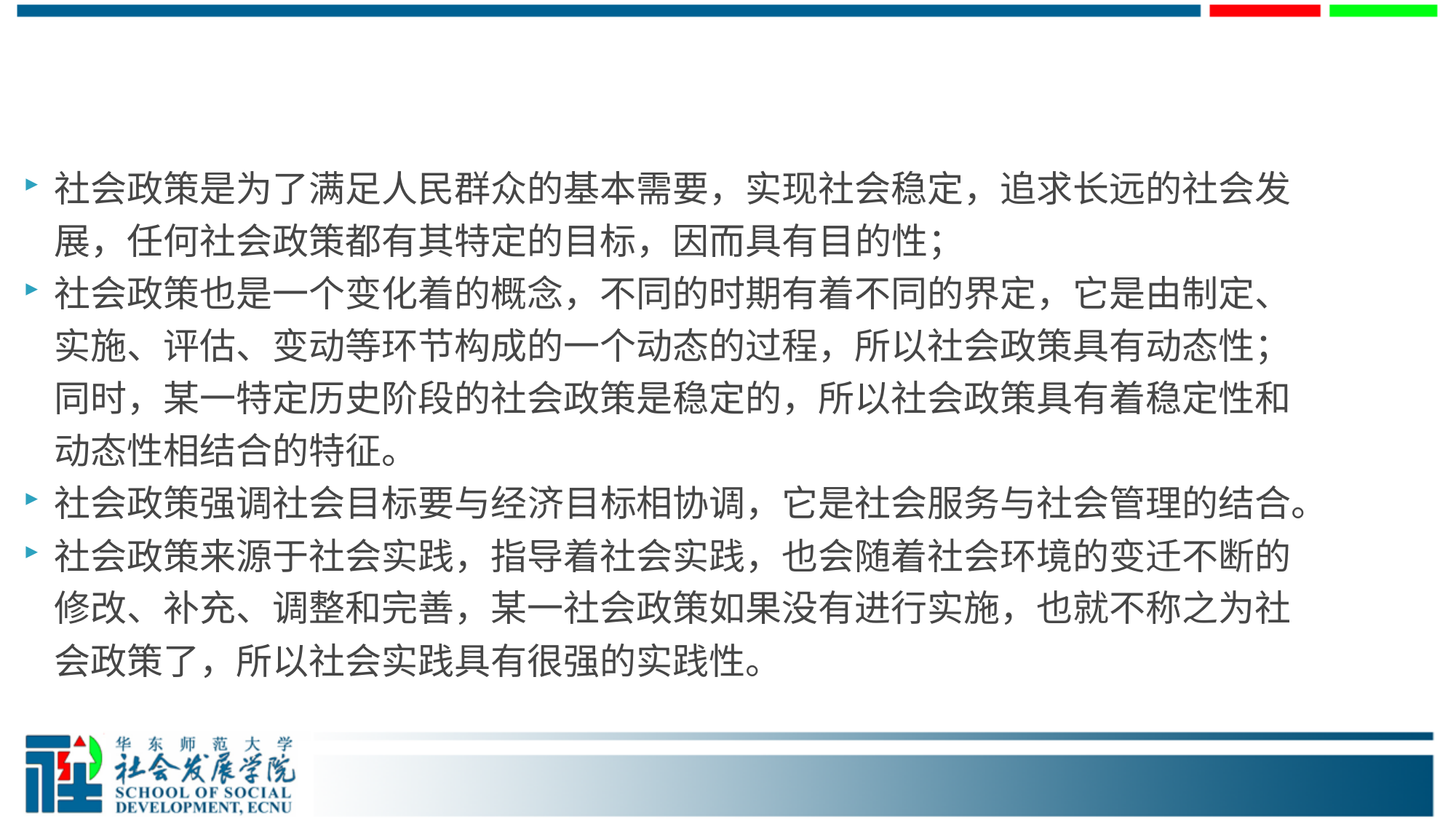

社会政策是为了满足人民群众的基本需要，实现社会稳定，追求长远的社会发展，任何社会政策都有其特定的目标，因而具有目的性；
社会政策也是一个变化着的概念，不同的时期有着不同的界定，它是由制定、实施、评估、变动等环节构成的一个动态的过程，所以社会政策具有动态性；同时，某一特定历史阶段的社会政策是稳定的，所以社会政策具有着稳定性和动态性相结合的特征。
社会政策强调社会目标要与经济目标相协调，它是社会服务与社会管理的结合。
社会政策来源于社会实践，指导着社会实践，也会随着社会环境的变迁不断的修改、补充、调整和完善，某一社会政策如果没有进行实施，也就不称之为社会政策了，所以社会实践具有很强的实践性。